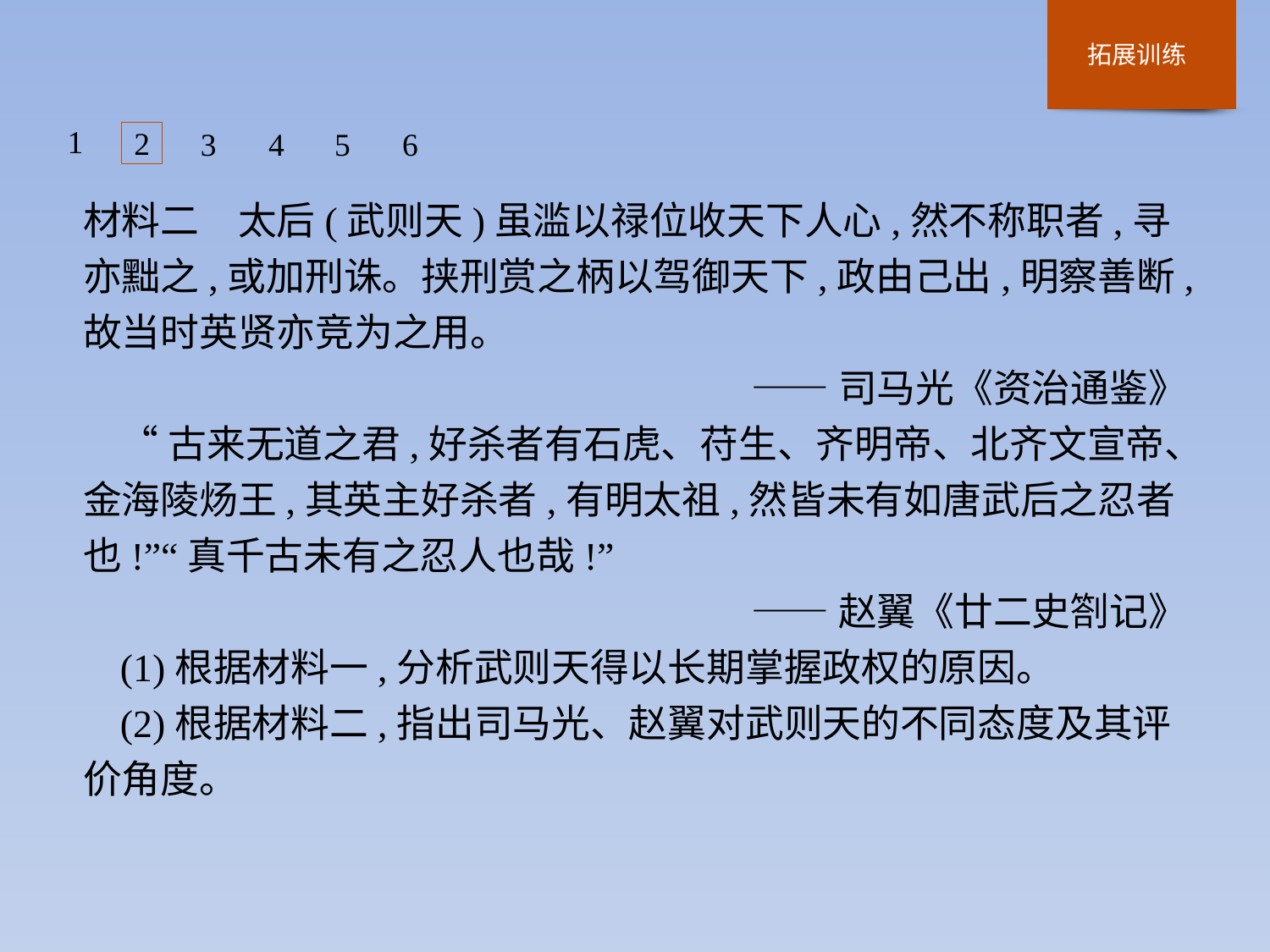

1
2
3
4
5
6
材料二　太后(武则天)虽滥以禄位收天下人心,然不称职者,寻亦黜之,或加刑诛。挟刑赏之柄以驾御天下,政由己出,明察善断,故当时英贤亦竞为之用。
——司马光《资治通鉴》
“古来无道之君,好杀者有石虎、苻生、齐明帝、北齐文宣帝、金海陵炀王,其英主好杀者,有明太祖,然皆未有如唐武后之忍者也!”“真千古未有之忍人也哉!”
——赵翼《廿二史劄记》
(1)根据材料一,分析武则天得以长期掌握政权的原因。
(2)根据材料二,指出司马光、赵翼对武则天的不同态度及其评价角度。